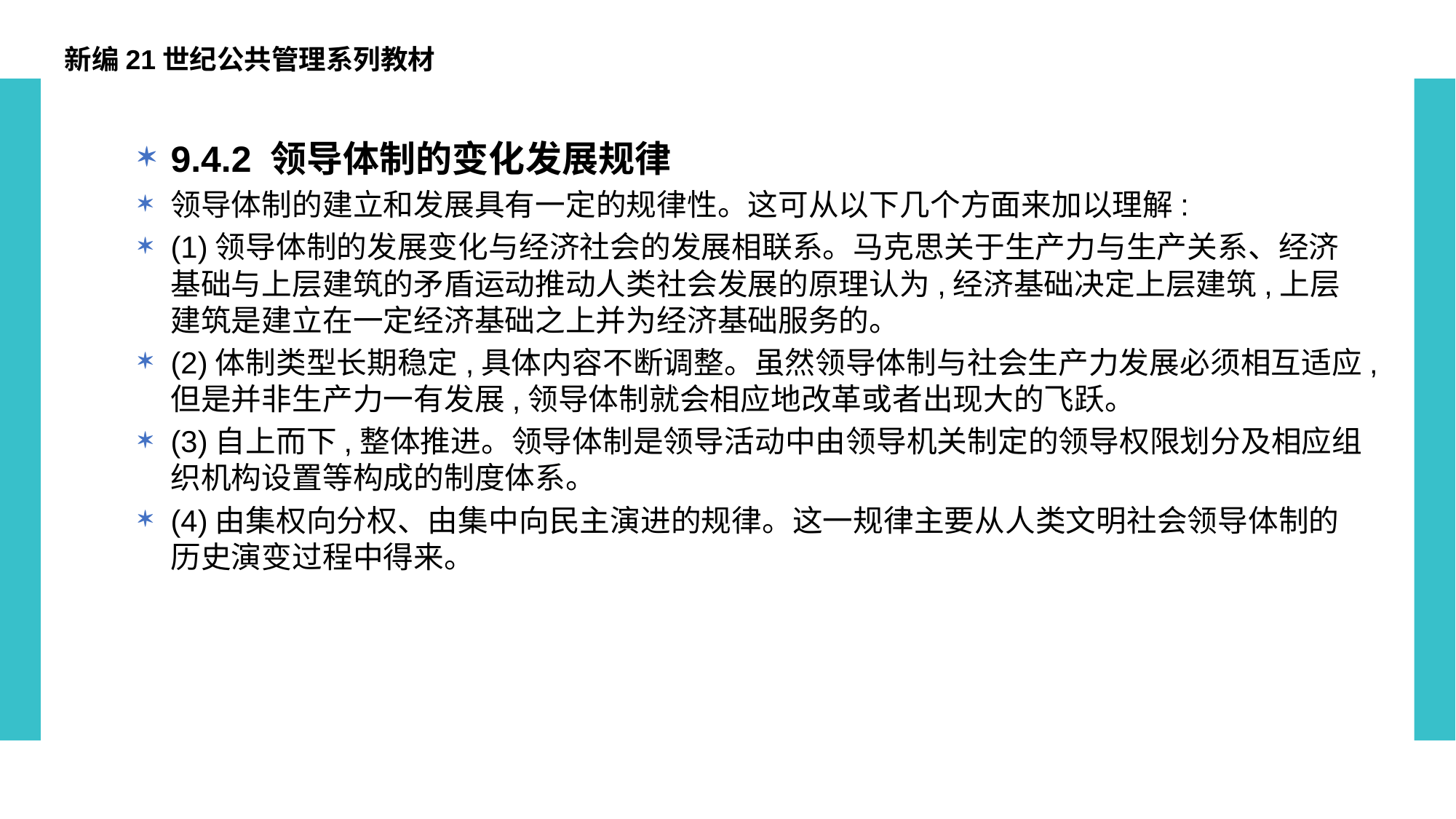

新编21世纪公共管理系列教材
9.4.2 领导体制的变化发展规律
领导体制的建立和发展具有一定的规律性。这可从以下几个方面来加以理解:
(1)领导体制的发展变化与经济社会的发展相联系。马克思关于生产力与生产关系、经济基础与上层建筑的矛盾运动推动人类社会发展的原理认为,经济基础决定上层建筑,上层建筑是建立在一定经济基础之上并为经济基础服务的。
(2)体制类型长期稳定,具体内容不断调整。虽然领导体制与社会生产力发展必须相互适应,但是并非生产力一有发展,领导体制就会相应地改革或者出现大的飞跃。
(3)自上而下,整体推进。领导体制是领导活动中由领导机关制定的领导权限划分及相应组织机构设置等构成的制度体系。
(4)由集权向分权、由集中向民主演进的规律。这一规律主要从人类文明社会领导体制的历史演变过程中得来。